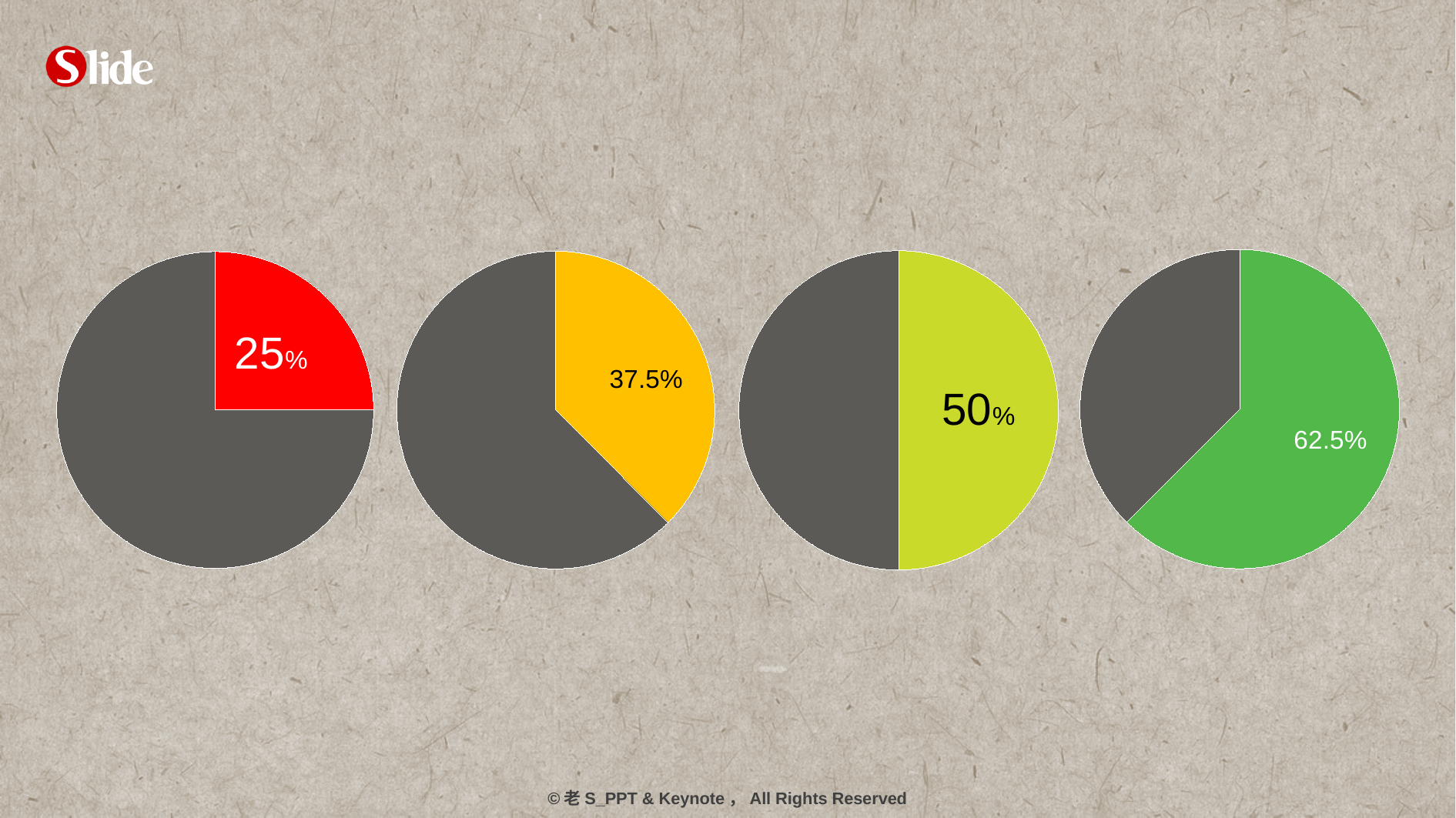

### Chart

| Category | 列1 |
|---|---|
| A | 37.5 |
| B | 62.5 |

### Chart

| Category | 列1 |
|---|---|
| A | 50.0 |
| B | 50.0 |

### Chart

| Category | 列1 |
|---|---|
| A | 62.5 |
| B | 37.5 |

### Chart

| Category | 列1 |
|---|---|
| A | 25.0 |
| B | 75.0 |